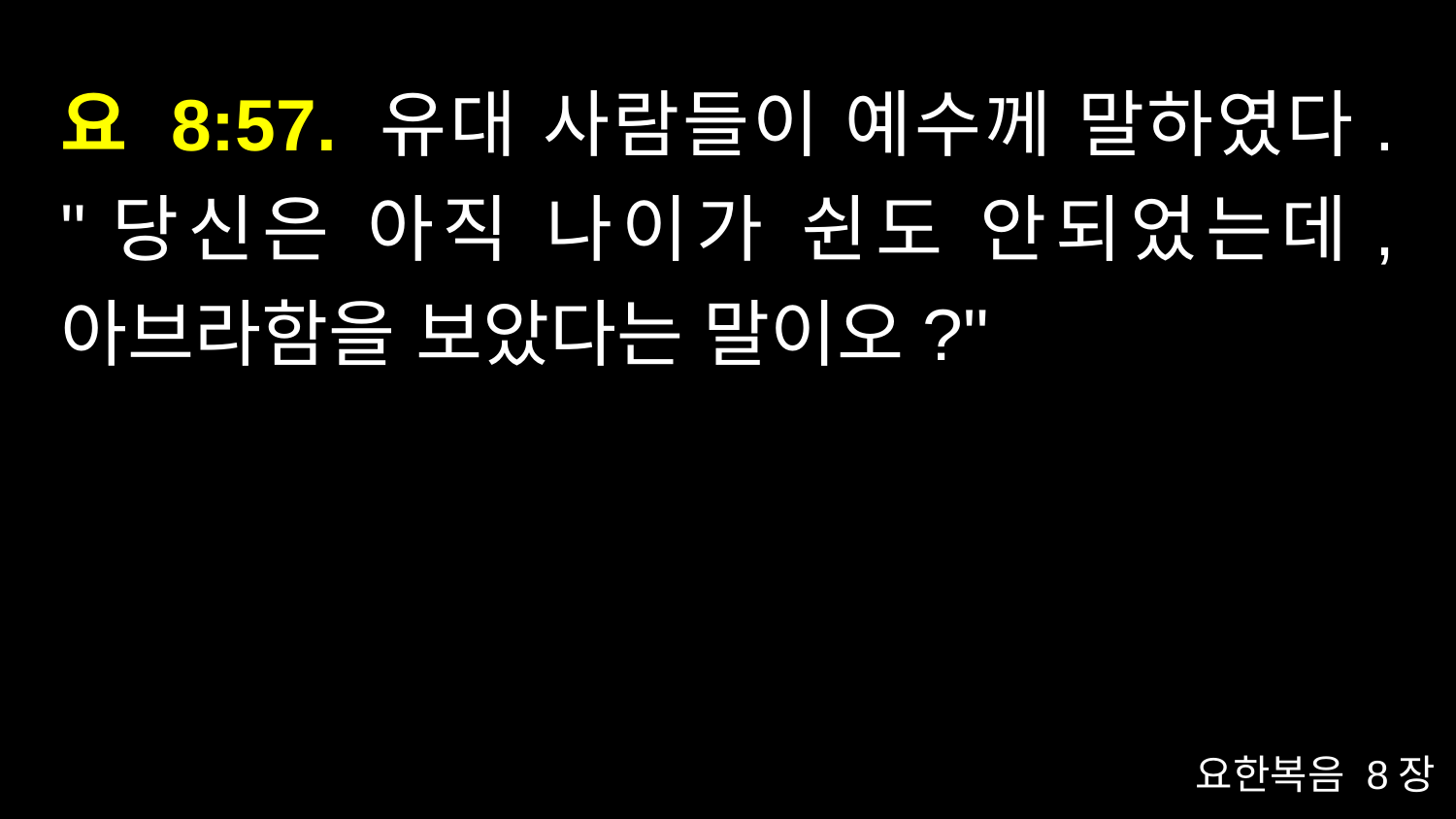

# 요 8:57. 유대 사람들이 예수께 말하였다. "당신은 아직 나이가 쉰도 안되었는데, 아브라함을 보았다는 말이오?"
요한복음 8장